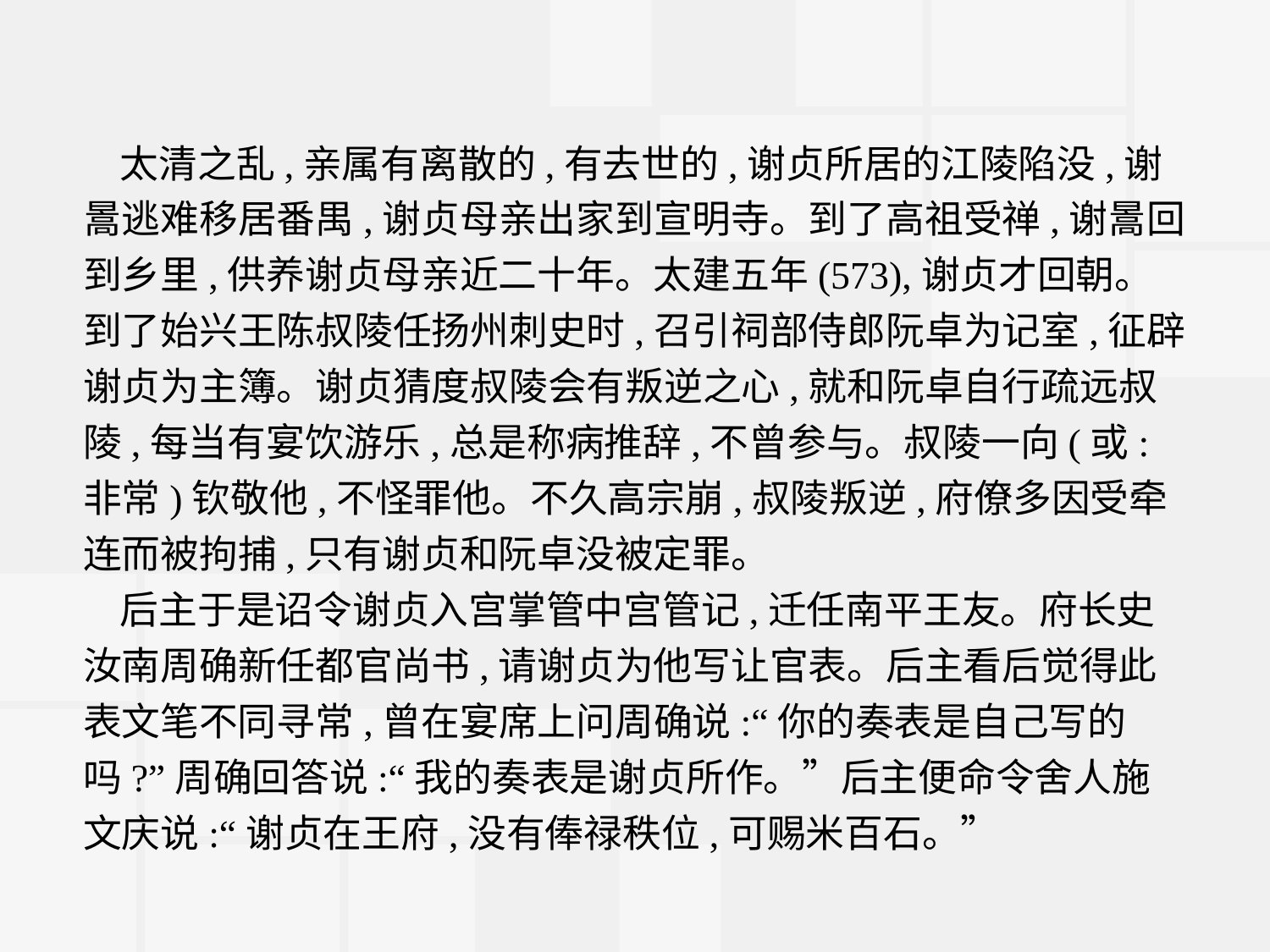

太清之乱,亲属有离散的,有去世的,谢贞所居的江陵陷没,谢暠逃难移居番禺,谢贞母亲出家到宣明寺。到了高祖受禅,谢暠回到乡里,供养谢贞母亲近二十年。太建五年(573),谢贞才回朝。到了始兴王陈叔陵任扬州刺史时,召引祠部侍郎阮卓为记室,征辟谢贞为主簿。谢贞猜度叔陵会有叛逆之心,就和阮卓自行疏远叔陵,每当有宴饮游乐,总是称病推辞,不曾参与。叔陵一向(或:非常)钦敬他,不怪罪他。不久高宗崩,叔陵叛逆,府僚多因受牵连而被拘捕,只有谢贞和阮卓没被定罪。
后主于是诏令谢贞入宫掌管中宫管记,迁任南平王友。府长史汝南周确新任都官尚书,请谢贞为他写让官表。后主看后觉得此表文笔不同寻常,曾在宴席上问周确说:“你的奏表是自己写的吗?”周确回答说:“我的奏表是谢贞所作。”后主便命令舍人施文庆说:“谢贞在王府,没有俸禄秩位,可赐米百石。”